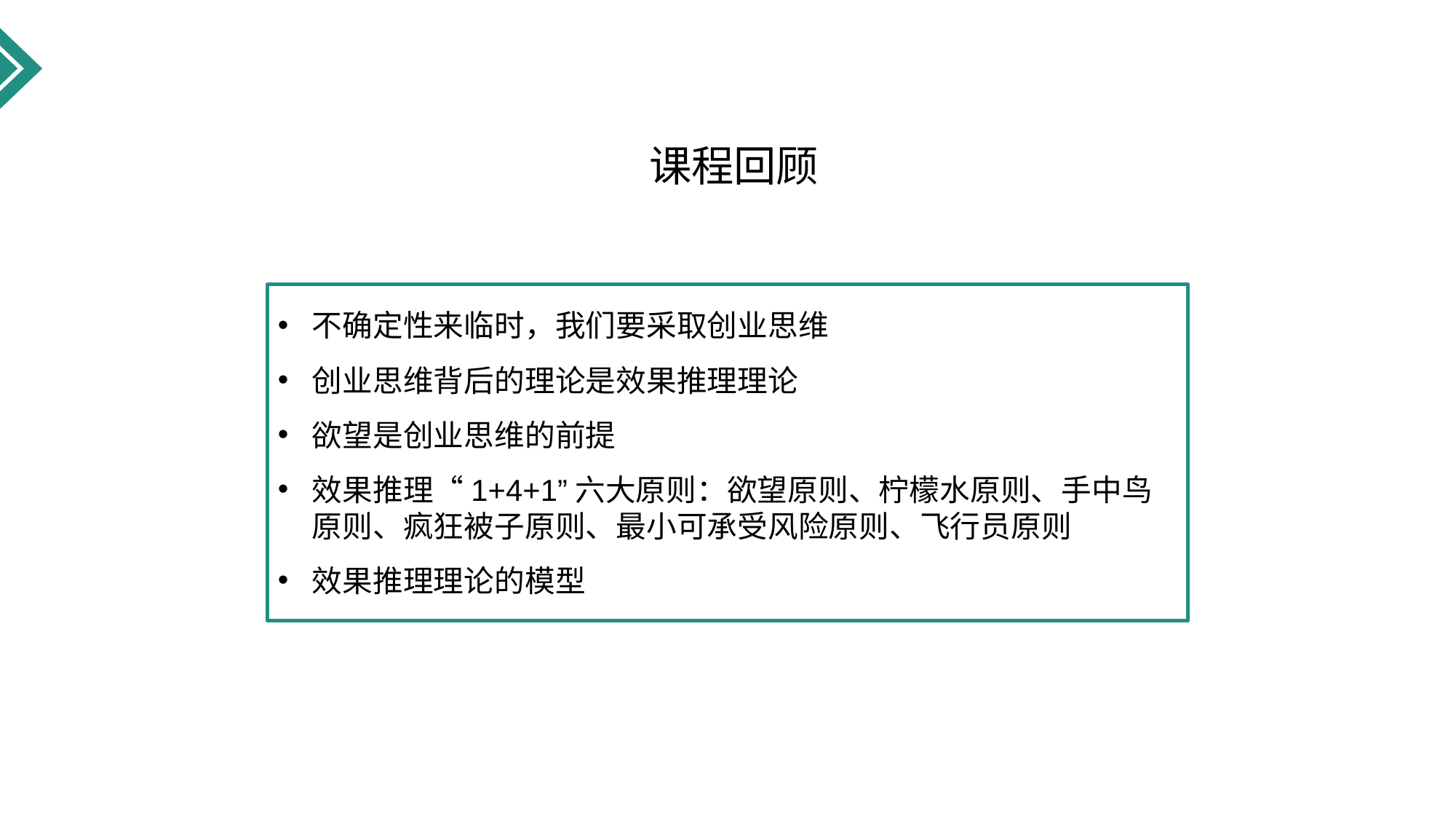

# 课程回顾
不确定性来临时，我们要采取创业思维
创业思维背后的理论是效果推理理论
欲望是创业思维的前提
效果推理“1+4+1”六大原则：欲望原则、柠檬水原则、手中鸟原则、疯狂被子原则、最小可承受风险原则、飞行员原则
效果推理理论的模型